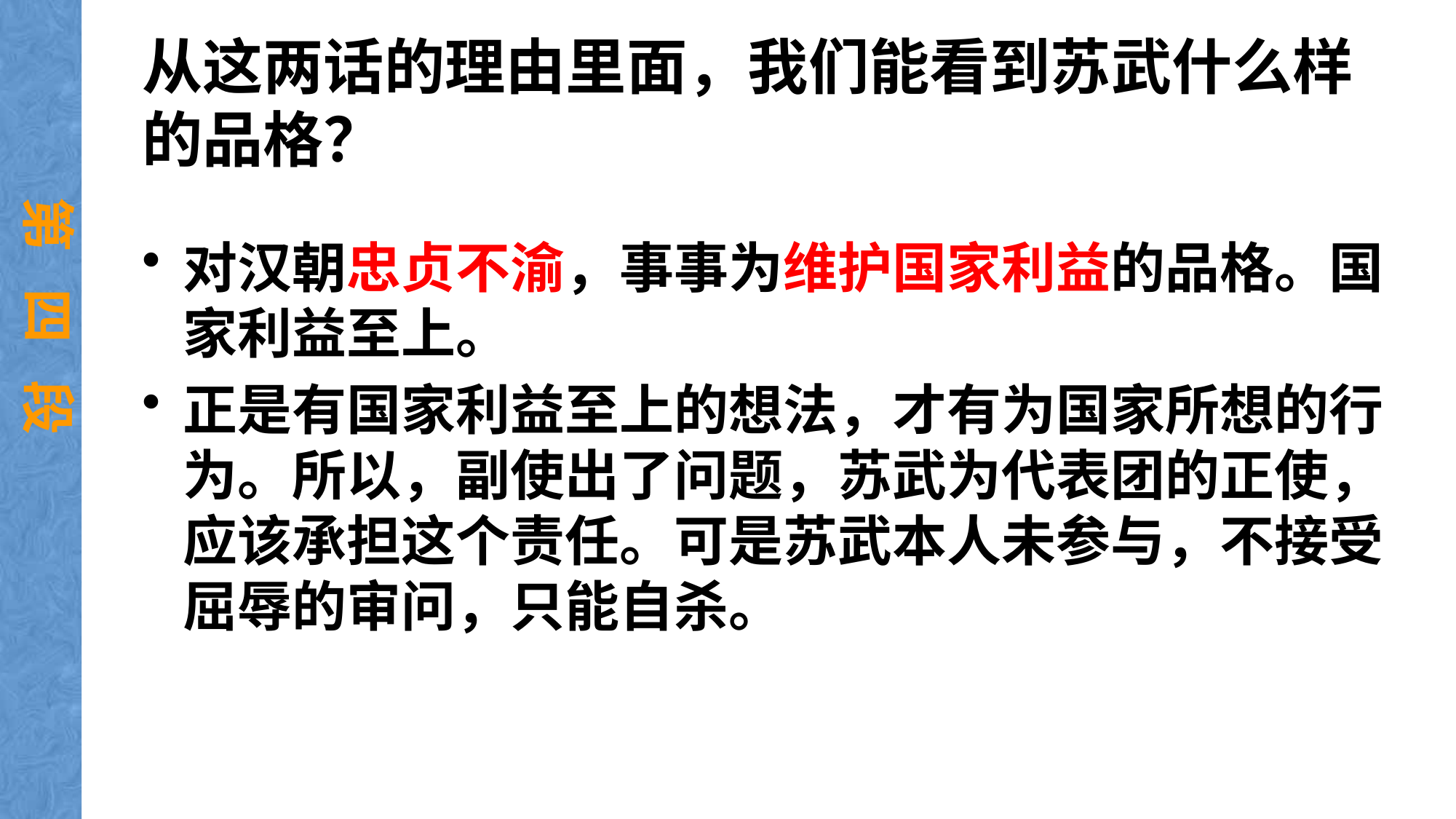

# 从这两话的理由里面，我们能看到苏武什么样的品格？
第   四   段
对汉朝忠贞不渝，事事为维护国家利益的品格。国家利益至上。
正是有国家利益至上的想法，才有为国家所想的行为。所以，副使出了问题，苏武为代表团的正使，应该承担这个责任。可是苏武本人未参与，不接受屈辱的审问，只能自杀。